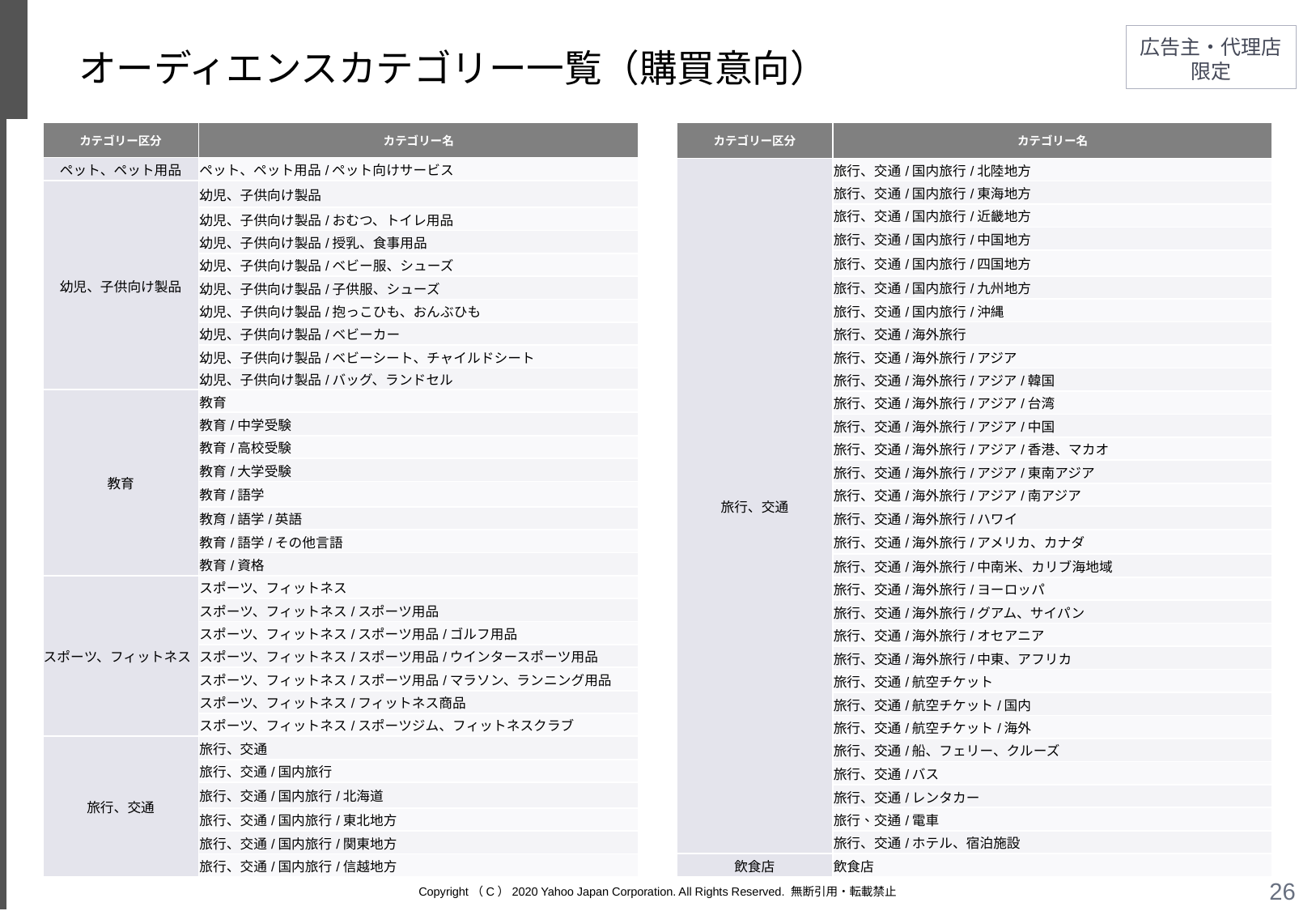

# オーディエンスカテゴリー一覧（購買意向）
| カテゴリー区分 | カテゴリー名 |
| --- | --- |
| ペット、ペット用品 | ペット、ペット用品/ペット向けサービス |
| 幼児、子供向け製品 | 幼児、子供向け製品 |
|  | 幼児、子供向け製品/おむつ、トイレ用品 |
|  | 幼児、子供向け製品/授乳、食事用品 |
|  | 幼児、子供向け製品/ベビー服、シューズ |
|  | 幼児、子供向け製品/子供服、シューズ |
|  | 幼児、子供向け製品/抱っこひも、おんぶひも |
|  | 幼児、子供向け製品/ベビーカー |
|  | 幼児、子供向け製品/ベビーシート、チャイルドシート |
|  | 幼児、子供向け製品/バッグ、ランドセル |
| 教育 | 教育 |
|  | 教育/中学受験 |
|  | 教育/高校受験 |
|  | 教育/大学受験 |
|  | 教育/語学 |
|  | 教育/語学/英語 |
|  | 教育/語学/その他言語 |
|  | 教育/資格 |
| スポーツ、フィットネス | スポーツ、フィットネス |
|  | スポーツ、フィットネス/スポーツ用品 |
|  | スポーツ、フィットネス/スポーツ用品/ゴルフ用品 |
|  | スポーツ、フィットネス/スポーツ用品/ウインタースポーツ用品 |
|  | スポーツ、フィットネス/スポーツ用品/マラソン、ランニング用品 |
|  | スポーツ、フィットネス/フィットネス商品 |
|  | スポーツ、フィットネス/スポーツジム、フィットネスクラブ |
| 旅行、交通 | 旅行、交通 |
|  | 旅行、交通/国内旅行 |
|  | 旅行、交通/国内旅行/北海道 |
|  | 旅行、交通/国内旅行/東北地方 |
|  | 旅行、交通/国内旅行/関東地方 |
|  | 旅行、交通/国内旅行/信越地方 |
| カテゴリー区分 | カテゴリー名 |
| --- | --- |
| 旅行、交通 | 旅行、交通/国内旅行/北陸地方 |
|  | 旅行、交通/国内旅行/東海地方 |
|  | 旅行、交通/国内旅行/近畿地方 |
|  | 旅行、交通/国内旅行/中国地方 |
|  | 旅行、交通/国内旅行/四国地方 |
|  | 旅行、交通/国内旅行/九州地方 |
|  | 旅行、交通/国内旅行/沖縄 |
|  | 旅行、交通/海外旅行 |
|  | 旅行、交通/海外旅行/アジア |
|  | 旅行、交通/海外旅行/アジア/韓国 |
|  | 旅行、交通/海外旅行/アジア/台湾 |
|  | 旅行、交通/海外旅行/アジア/中国 |
|  | 旅行、交通/海外旅行/アジア/香港、マカオ |
|  | 旅行、交通/海外旅行/アジア/東南アジア |
|  | 旅行、交通/海外旅行/アジア/南アジア |
|  | 旅行、交通/海外旅行/ハワイ |
|  | 旅行、交通/海外旅行/アメリカ、カナダ |
|  | 旅行、交通/海外旅行/中南米、カリブ海地域 |
|  | 旅行、交通/海外旅行/ヨーロッパ |
|  | 旅行、交通/海外旅行/グアム、サイパン |
|  | 旅行、交通/海外旅行/オセアニア |
|  | 旅行、交通/海外旅行/中東、アフリカ |
|  | 旅行、交通/航空チケット |
|  | 旅行、交通/航空チケット/国内 |
|  | 旅行、交通/航空チケット/海外 |
|  | 旅行、交通/船、フェリー、クルーズ |
|  | 旅行、交通/バス |
|  | 旅行、交通/レンタカー |
|  | 旅行、交通/電車 |
|  | 旅行、交通/ホテル、宿泊施設 |
| 飲食店 | 飲食店 |
Copyright（C）2020 Yahoo Japan Corporation. All Rights Reserved. 無断引用・転載禁止